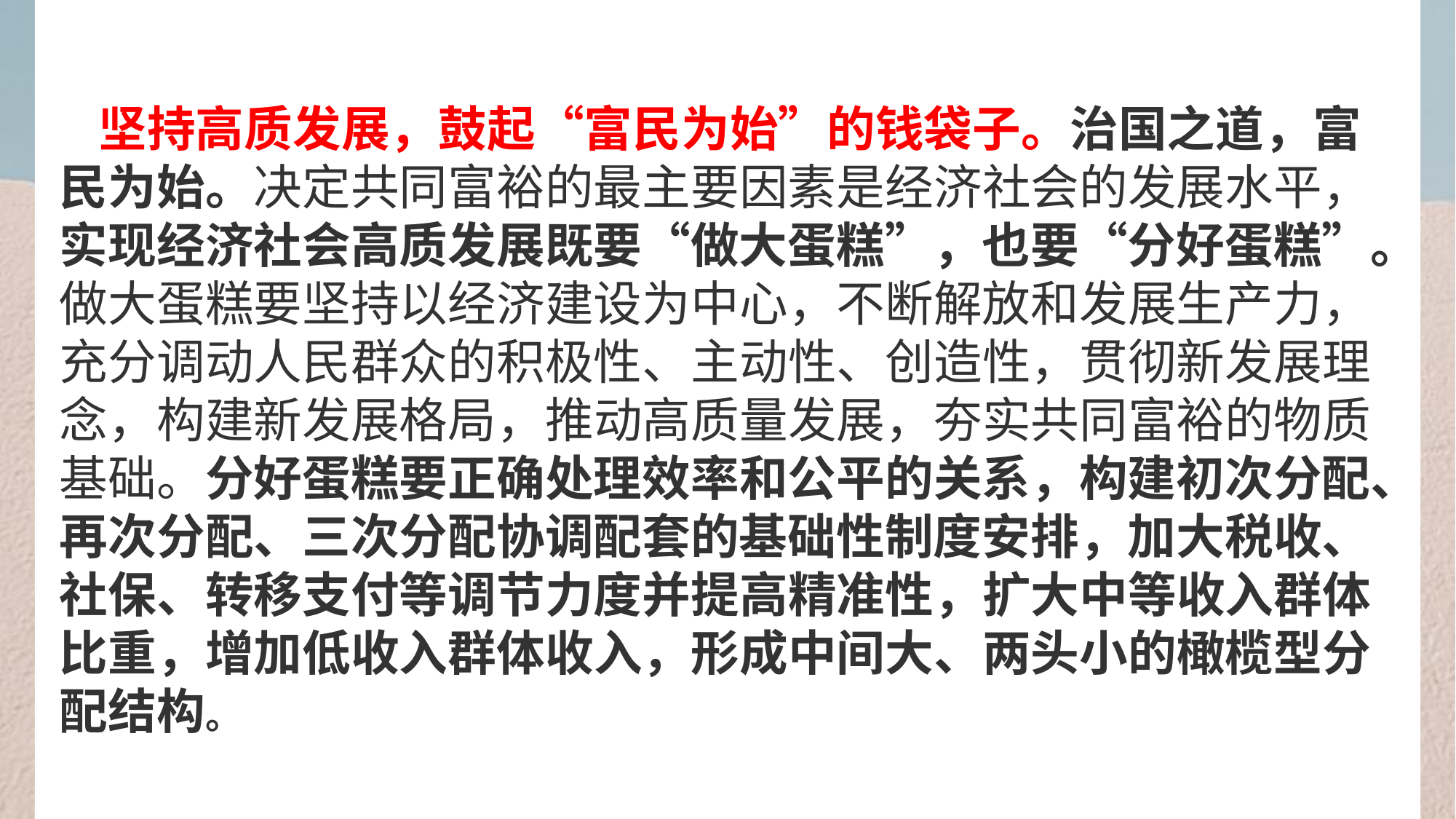

坚持高质发展，鼓起“富民为始”的钱袋子。治国之道，富民为始。决定共同富裕的最主要因素是经济社会的发展水平，实现经济社会高质发展既要“做大蛋糕”，也要“分好蛋糕”。做大蛋糕要坚持以经济建设为中心，不断解放和发展生产力，充分调动人民群众的积极性、主动性、创造性，贯彻新发展理念，构建新发展格局，推动高质量发展，夯实共同富裕的物质基础。分好蛋糕要正确处理效率和公平的关系，构建初次分配、再次分配、三次分配协调配套的基础性制度安排，加大税收、社保、转移支付等调节力度并提高精准性，扩大中等收入群体比重，增加低收入群体收入，形成中间大、两头小的橄榄型分配结构。